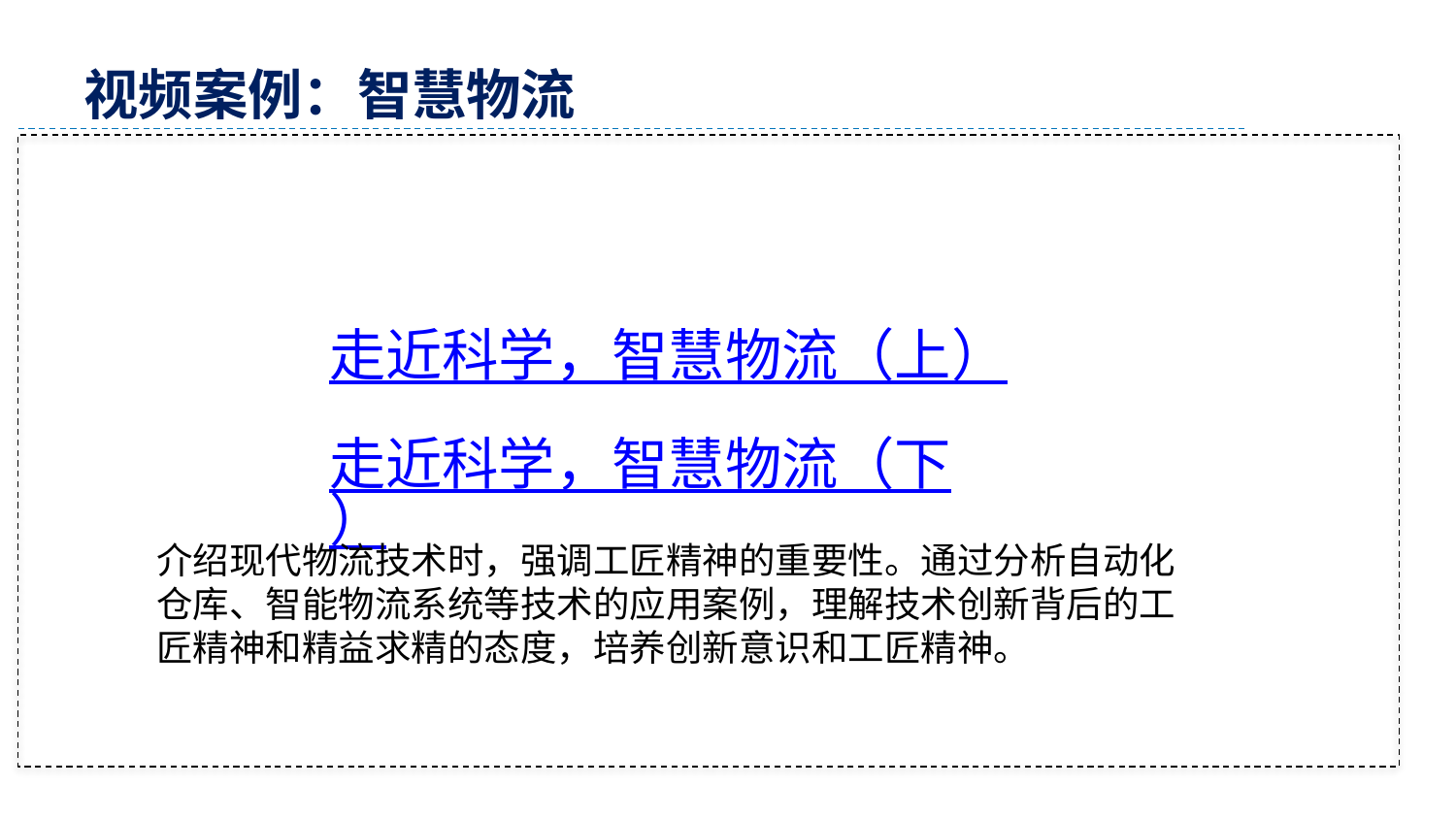

视频案例：智慧物流

走近科学，智慧物流（上）
走近科学，智慧物流（下）
介绍现代物流技术时，强调工匠精神的重要性。通过分析自动化仓库、智能物流系统等技术的应用案例，理解技术创新背后的工匠精神和精益求精的态度，培养创新意识和工匠精神。